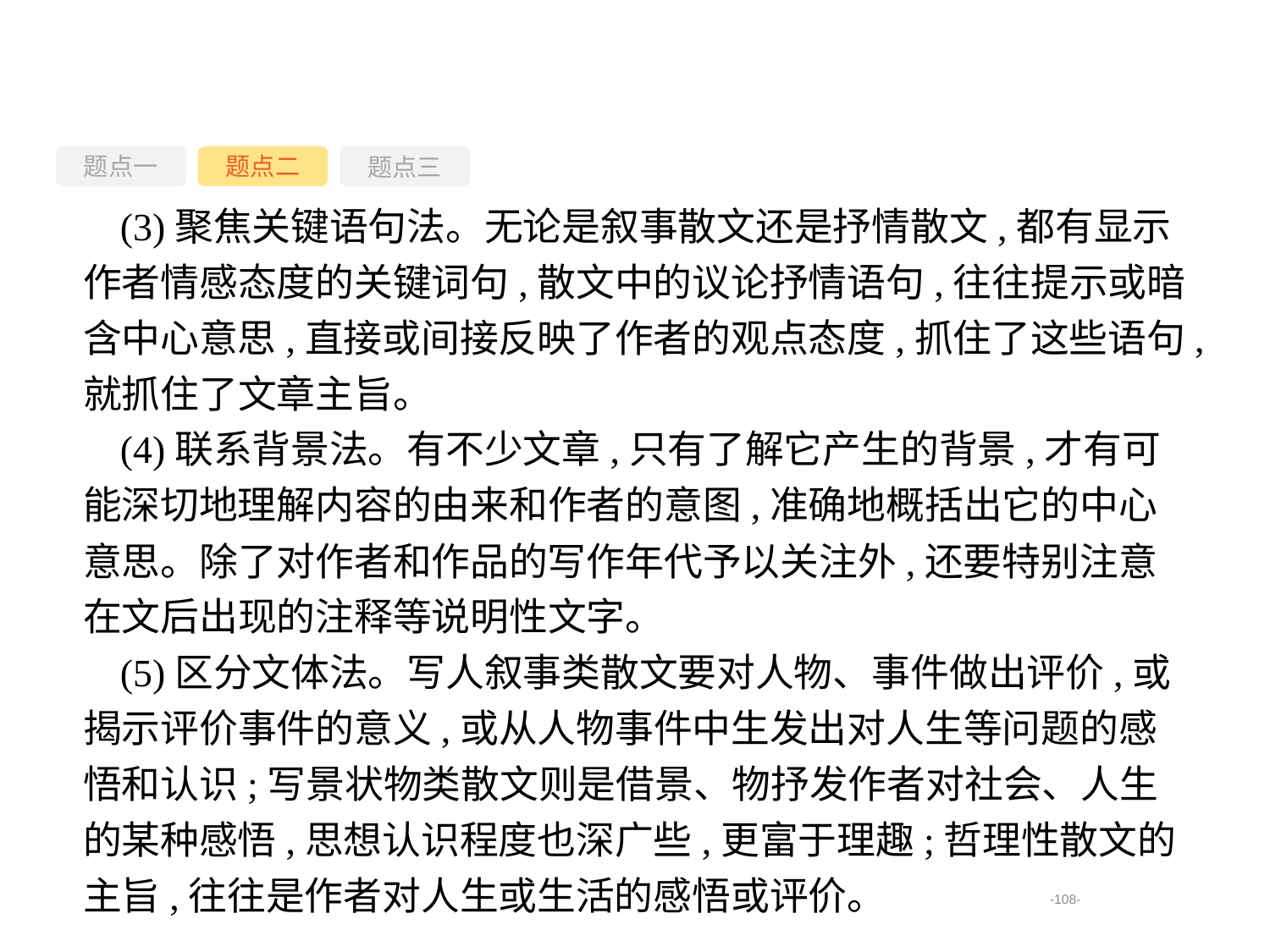

题点一
题点三
题点二
(3)聚焦关键语句法。无论是叙事散文还是抒情散文,都有显示作者情感态度的关键词句,散文中的议论抒情语句,往往提示或暗含中心意思,直接或间接反映了作者的观点态度,抓住了这些语句,就抓住了文章主旨。
(4)联系背景法。有不少文章,只有了解它产生的背景,才有可能深切地理解内容的由来和作者的意图,准确地概括出它的中心意思。除了对作者和作品的写作年代予以关注外,还要特别注意在文后出现的注释等说明性文字。
(5)区分文体法。写人叙事类散文要对人物、事件做出评价,或揭示评价事件的意义,或从人物事件中生发出对人生等问题的感悟和认识;写景状物类散文则是借景、物抒发作者对社会、人生的某种感悟,思想认识程度也深广些,更富于理趣;哲理性散文的主旨,往往是作者对人生或生活的感悟或评价。
-108-